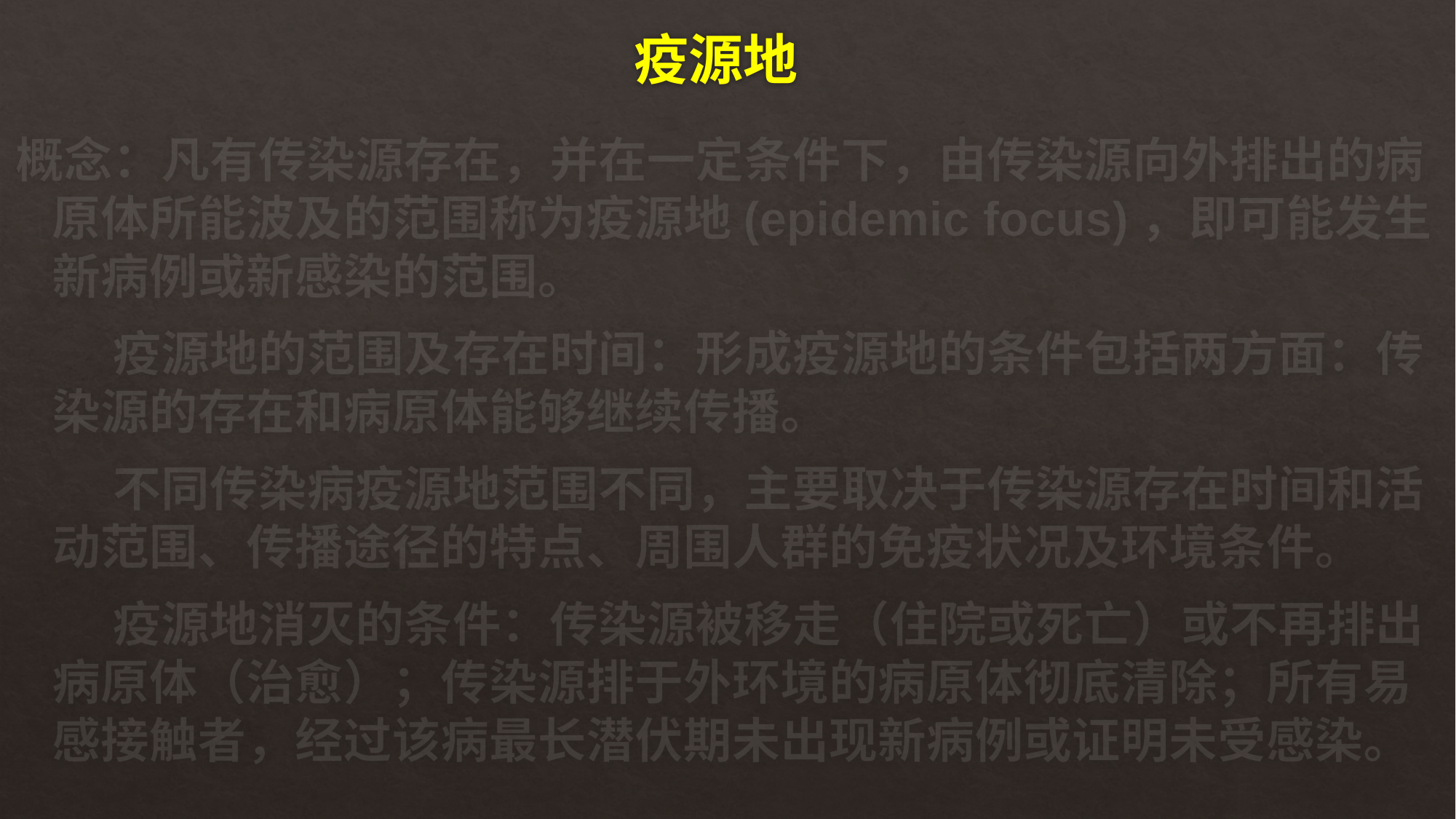

# 疫源地
概念：凡有传染源存在，并在一定条件下，由传染源向外排出的病原体所能波及的范围称为疫源地(epidemic focus)，即可能发生新病例或新感染的范围。
　　疫源地的范围及存在时间：形成疫源地的条件包括两方面：传染源的存在和病原体能够继续传播。
　　不同传染病疫源地范围不同，主要取决于传染源存在时间和活动范围、传播途径的特点、周围人群的免疫状况及环境条件。
　　疫源地消灭的条件：传染源被移走（住院或死亡）或不再排出病原体（治愈）；传染源排于外环境的病原体彻底清除；所有易感接触者，经过该病最长潜伏期未出现新病例或证明未受感染。